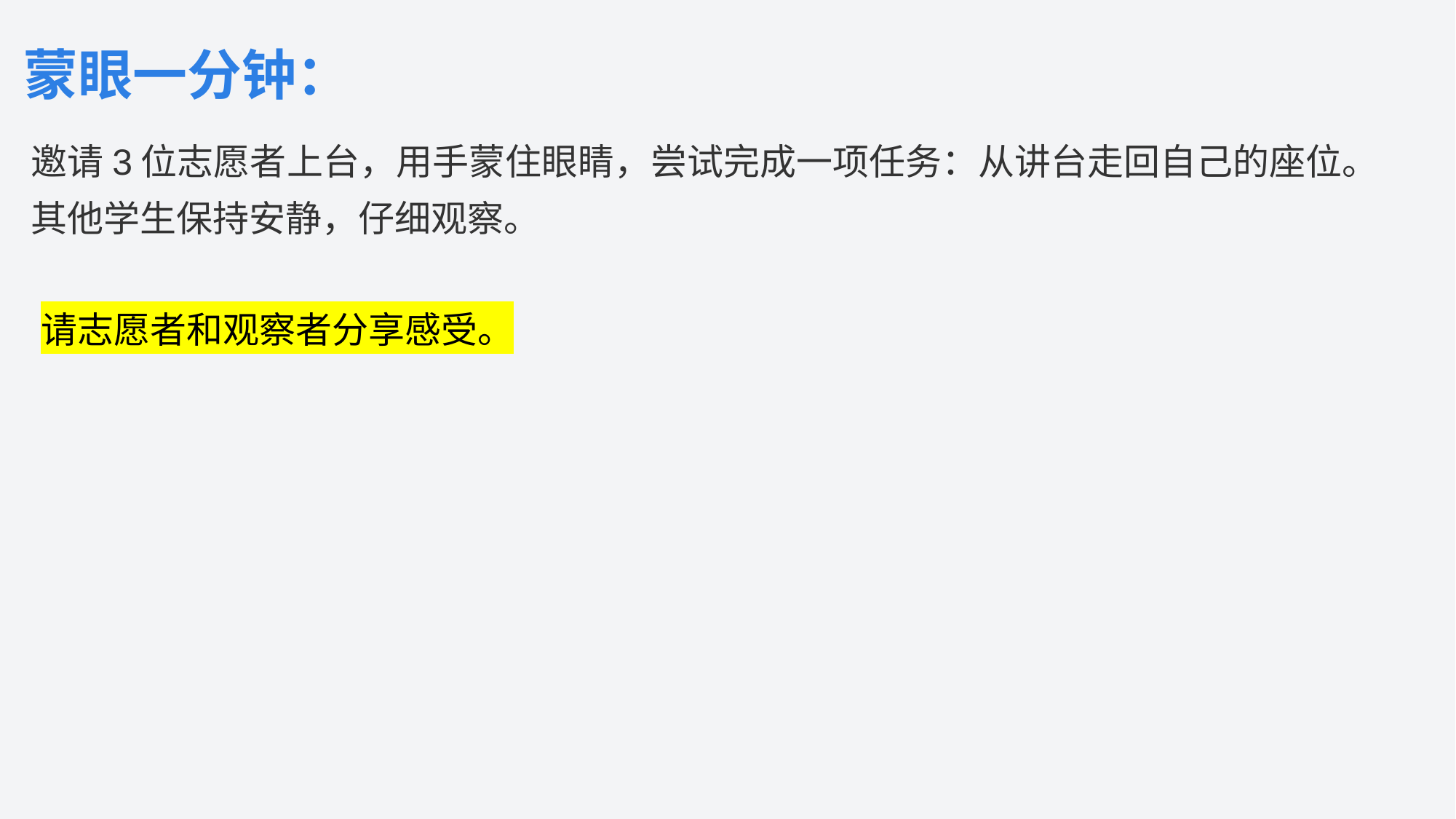

蒙眼一分钟：
邀请3位志愿者上台，用手蒙住眼睛，尝试完成一项任务：从讲台走回自己的座位。
其他学生保持安静，仔细观察。
请志愿者和观察者分享感受。